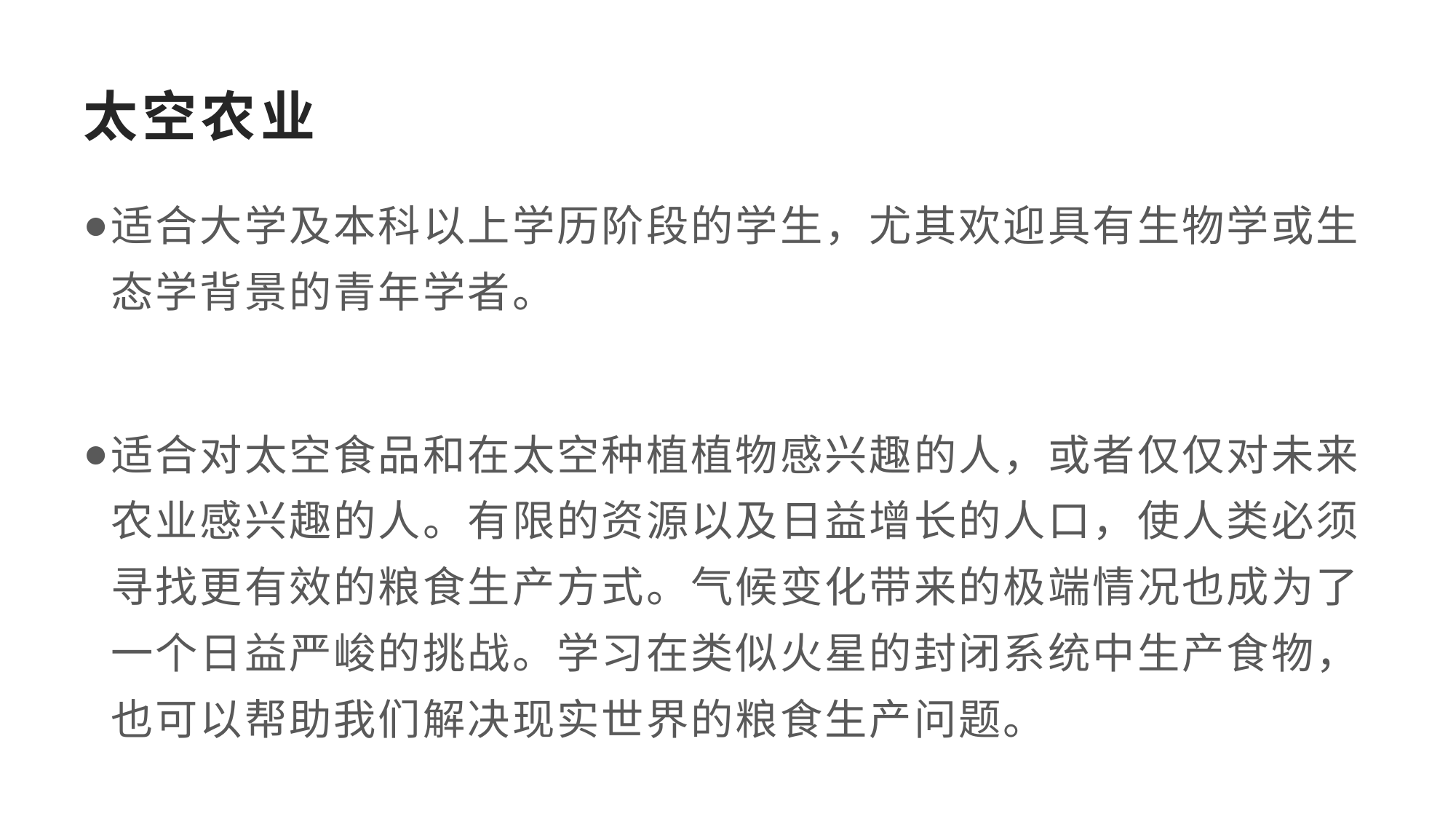

# 太空农业
适合大学及本科以上学历阶段的学生，尤其欢迎具有生物学或生态学背景的青年学者。

适合对太空食品和在太空种植植物感兴趣的人，或者仅仅对未来农业感兴趣的人。有限的资源以及日益增长的人口，使人类必须寻找更有效的粮食生产方式。气候变化带来的极端情况也成为了一个日益严峻的挑战。学习在类似火星的封闭系统中生产食物，也可以帮助我们解决现实世界的粮食生产问题。